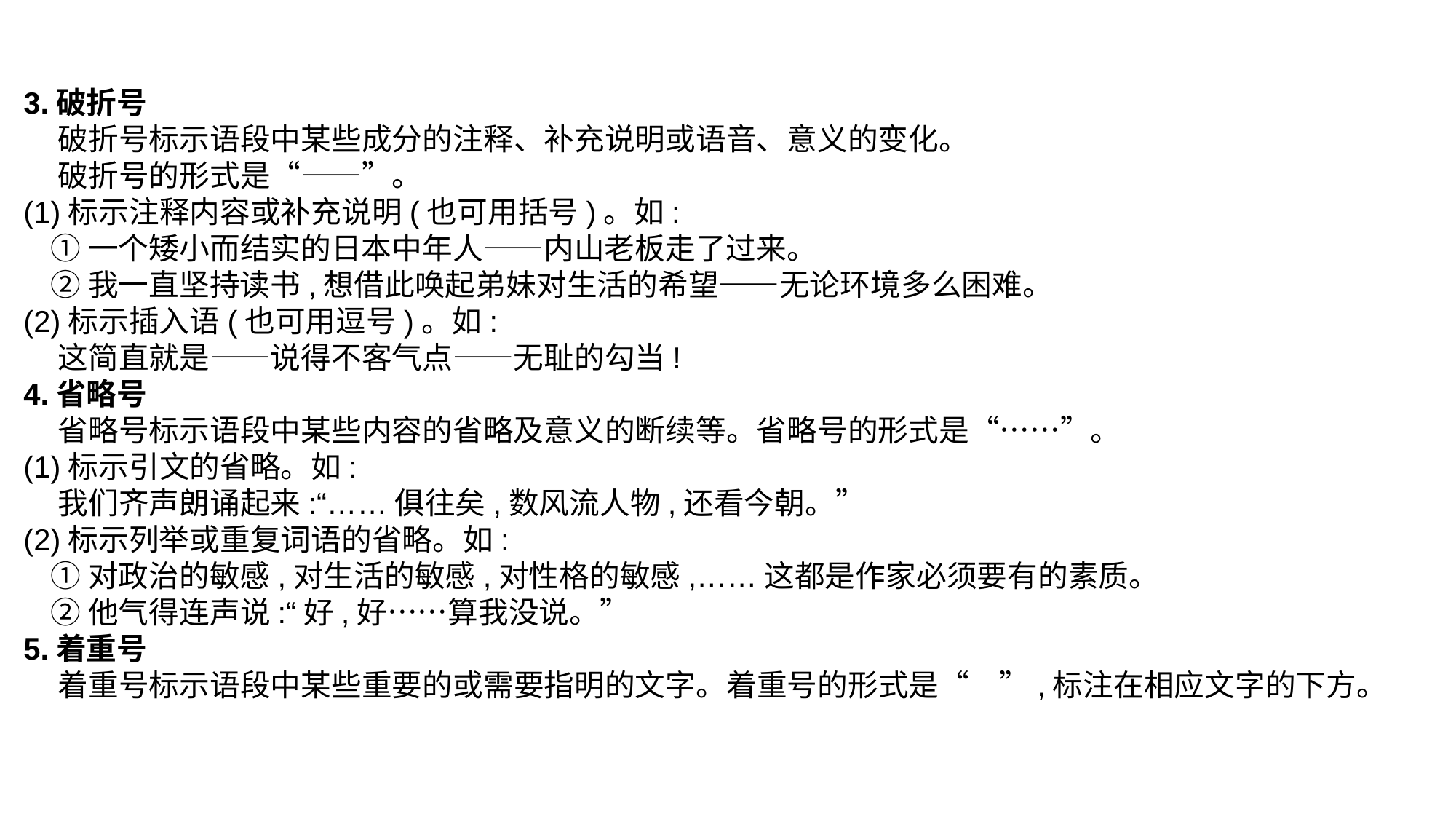

3.破折号
    破折号标示语段中某些成分的注释、补充说明或语音、意义的变化。
    破折号的形式是“——”。
(1)标示注释内容或补充说明(也可用括号)。如:
    ①一个矮小而结实的日本中年人——内山老板走了过来。
    ②我一直坚持读书,想借此唤起弟妹对生活的希望——无论环境多么困难。
(2)标示插入语(也可用逗号)。如:
    这简直就是——说得不客气点——无耻的勾当!
4.省略号
    省略号标示语段中某些内容的省略及意义的断续等。省略号的形式是“……”。
(1)标示引文的省略。如:
    我们齐声朗诵起来:“……俱往矣,数风流人物,还看今朝。”
(2)标示列举或重复词语的省略。如:
    ①对政治的敏感,对生活的敏感,对性格的敏感,……这都是作家必须要有的素质。
    ②他气得连声说:“好,好……算我没说。”
5.着重号
    着重号标示语段中某些重要的或需要指明的文字。着重号的形式是“ ”,标注在相应文字的下方。